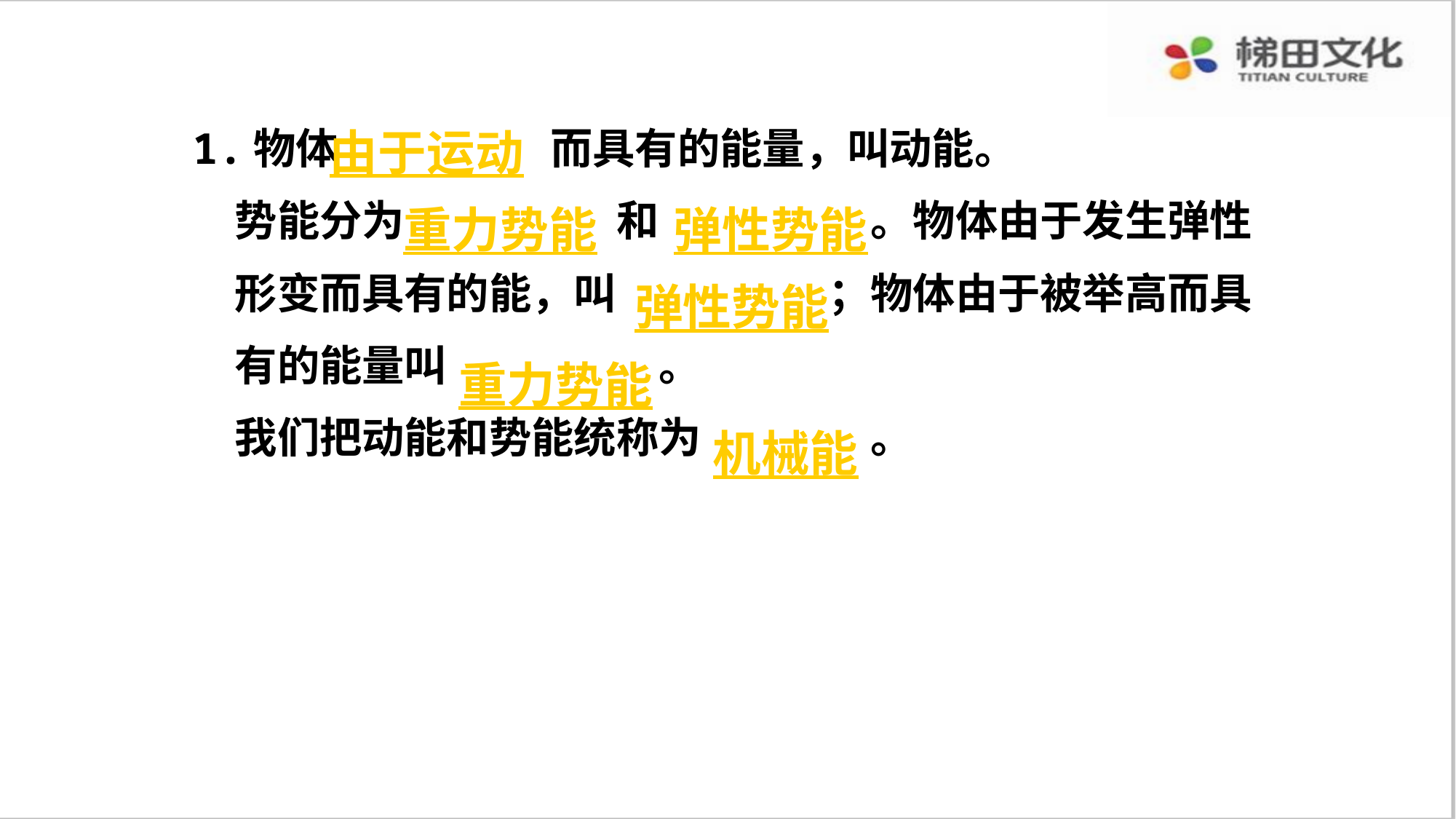

1.物体　　　　　而具有的能量，叫动能。
　势能分为　　　　　和　　　　　。物体由于发生弹性
　形变而具有的能，叫　　　　　；物体由于被举高而具
　有的能量叫　　　　　。
　我们把动能和势能统称为　　　　。
由于运动
重力势能
弹性势能
弹性势能
重力势能
机械能